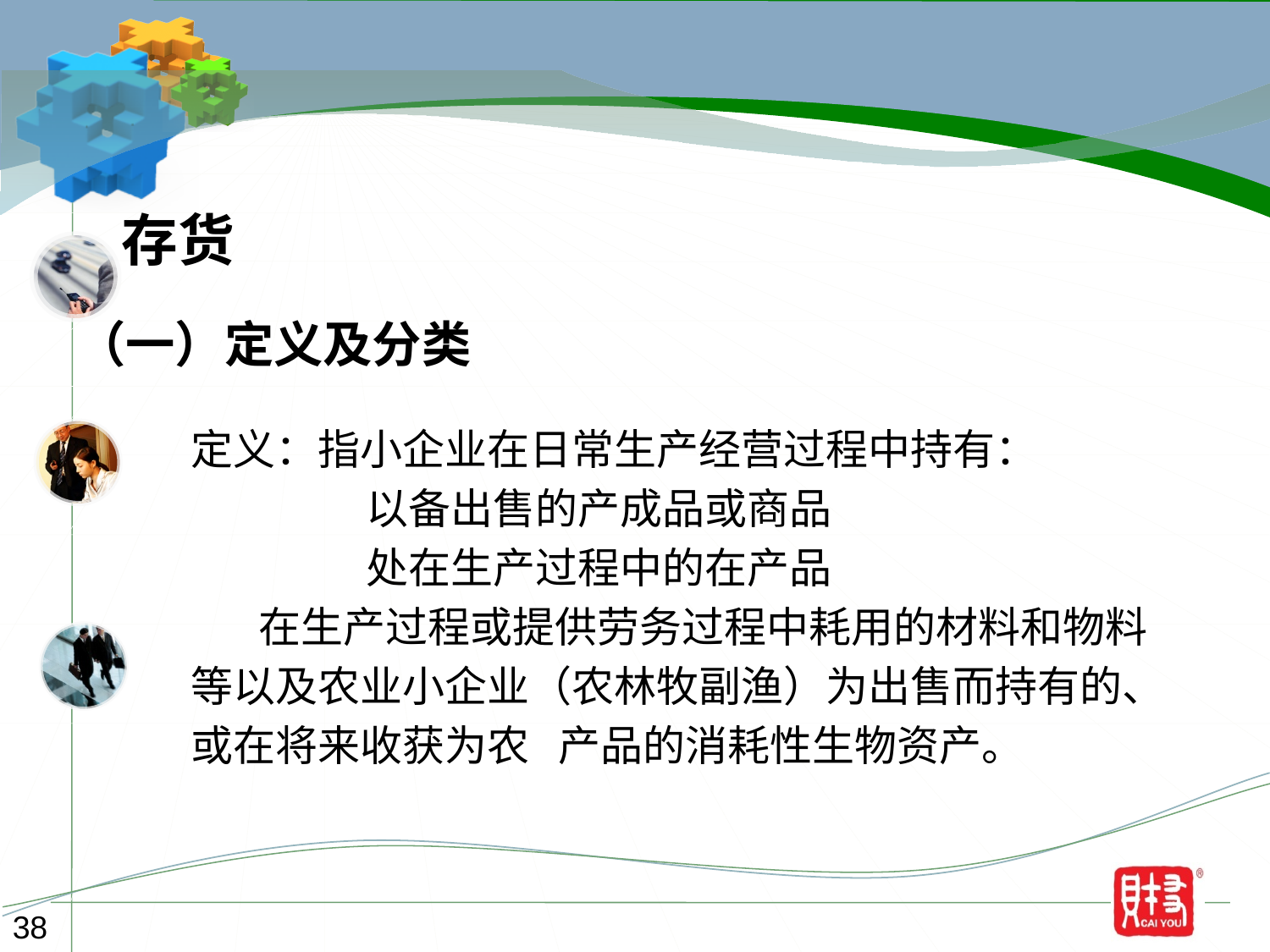

存货
（一）定义及分类
定义：指小企业在日常生产经营过程中持有：
    以备出售的产成品或商品
    处在生产过程中的在产品
      在生产过程或提供劳务过程中耗用的材料和物料
等以及农业小企业（农林牧副渔）为出售而持有的、
或在将来收获为农   产品的消耗性生物资产。
38